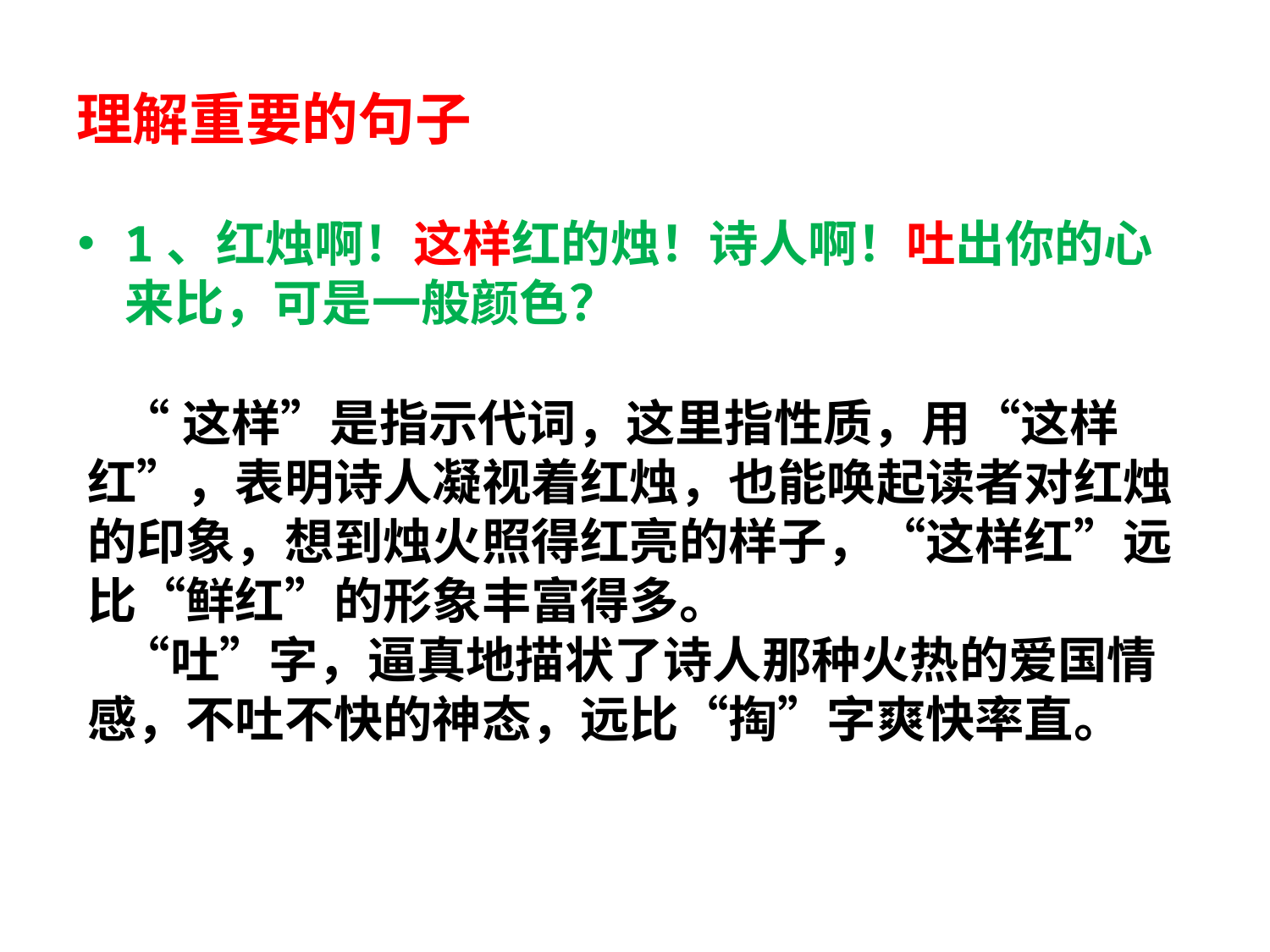

# 理解重要的句子
1、红烛啊！这样红的烛！诗人啊！吐出你的心来比，可是一般颜色？
   “这样”是指示代词，这里指性质，用“这样红”，表明诗人凝视着红烛，也能唤起读者对红烛的印象，想到烛火照得红亮的样子，“这样红”远比“鲜红”的形象丰富得多。 
   “吐”字，逼真地描状了诗人那种火热的爱国情感，不吐不快的神态，远比“掏”字爽快率直。